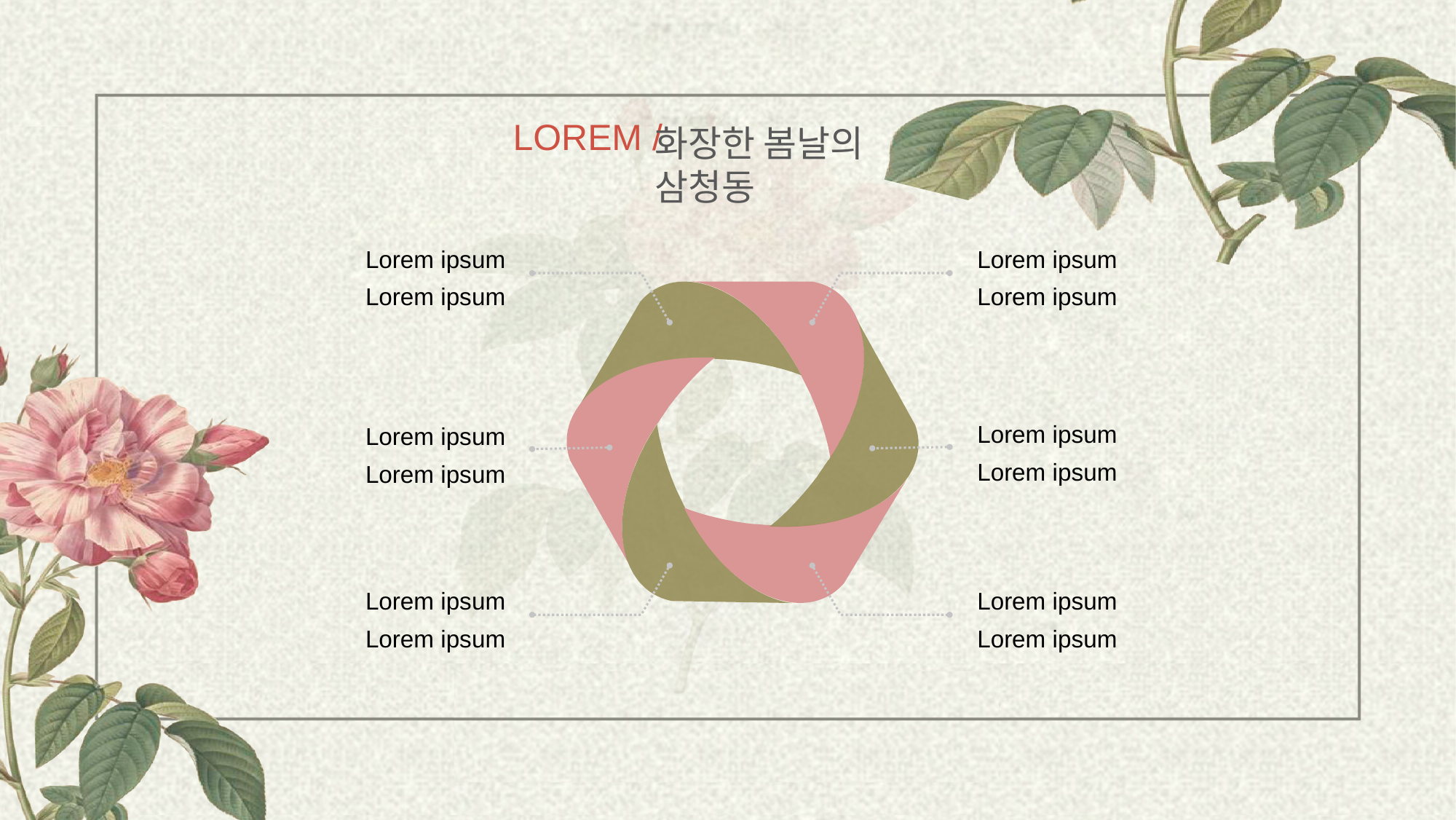

LOREM /
화장한 봄날의 삼청동
Lorem ipsum
Lorem ipsum
Lorem ipsum
Lorem ipsum

Lorem ipsum
Lorem ipsum
Lorem ipsum
Lorem ipsum

Lorem ipsum
Lorem ipsum
Lorem ipsum
Lorem ipsum